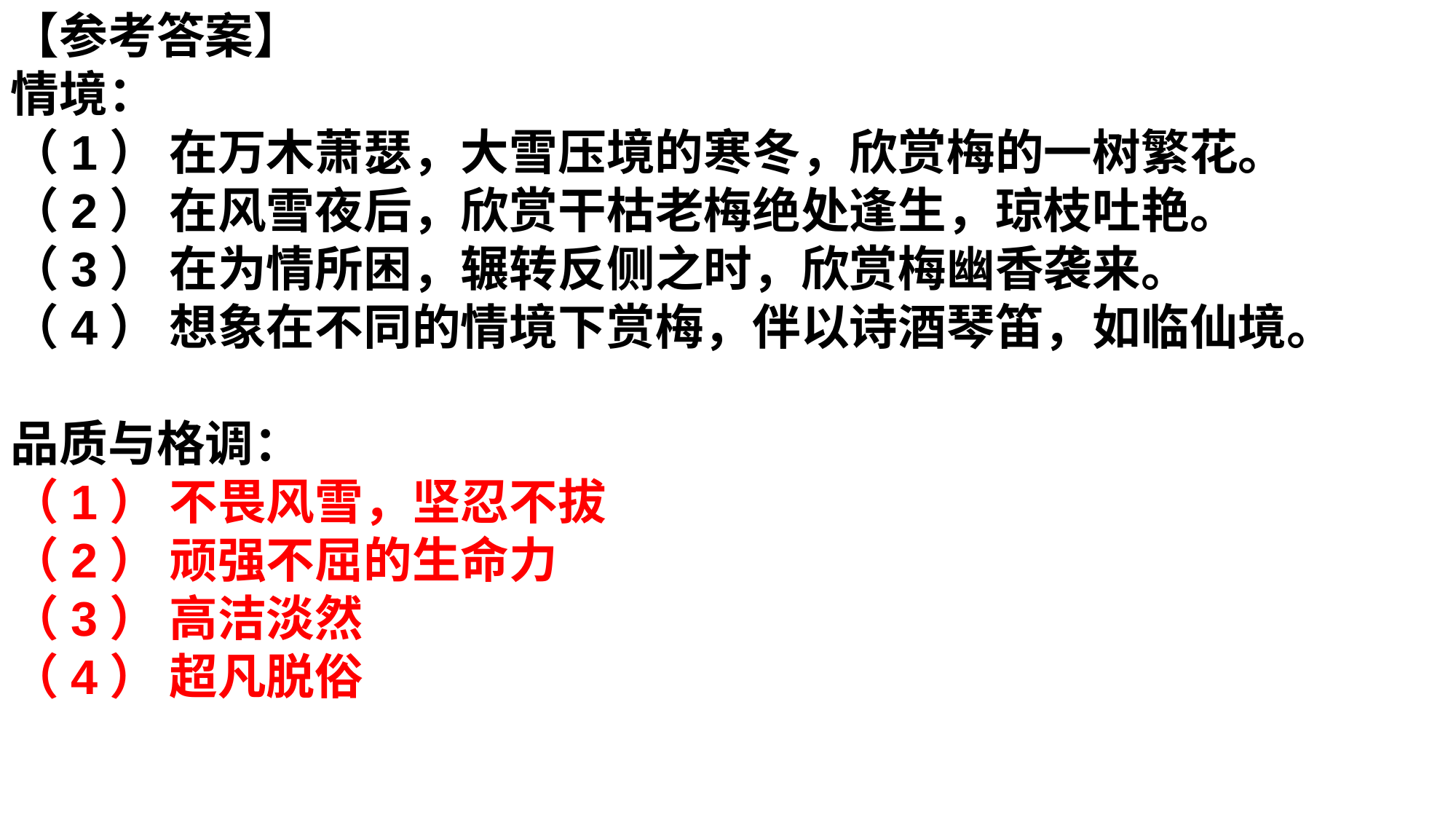

【参考答案】
情境：
（1） 在万木萧瑟，大雪压境的寒冬，欣赏梅的一树繁花。
（2） 在风雪夜后，欣赏干枯老梅绝处逢生，琼枝吐艳。
（3） 在为情所困，辗转反侧之时，欣赏梅幽香袭来。
（4） 想象在不同的情境下赏梅，伴以诗酒琴笛，如临仙境。

品质与格调：
（1） 不畏风雪，坚忍不拔
（2） 顽强不屈的生命力
（3） 高洁淡然
（4） 超凡脱俗